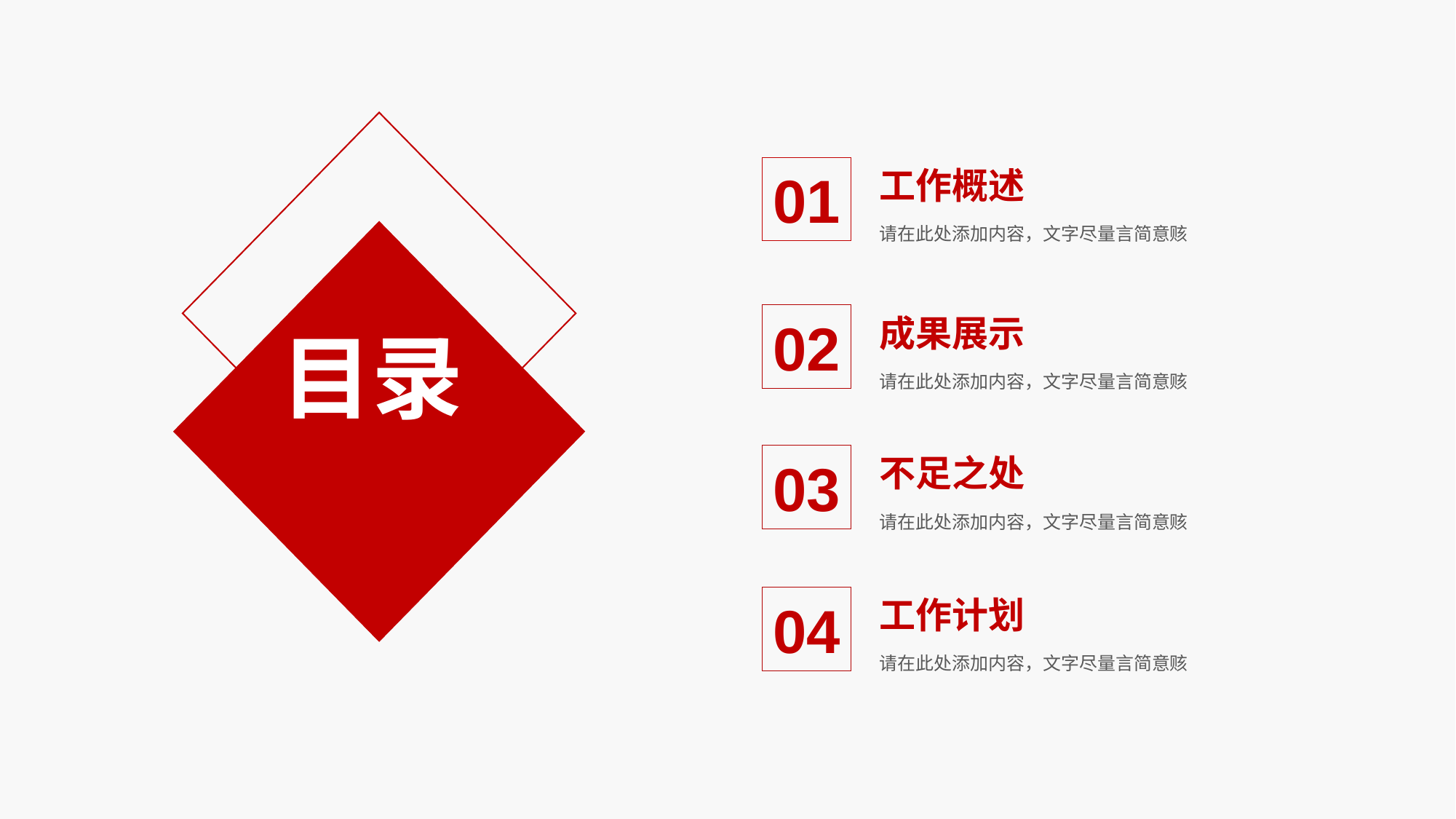

01
工作概述
请在此处添加内容，文字尽量言简意赅
02
成果展示
请在此处添加内容，文字尽量言简意赅
目录
03
不足之处
请在此处添加内容，文字尽量言简意赅
04
工作计划
请在此处添加内容，文字尽量言简意赅